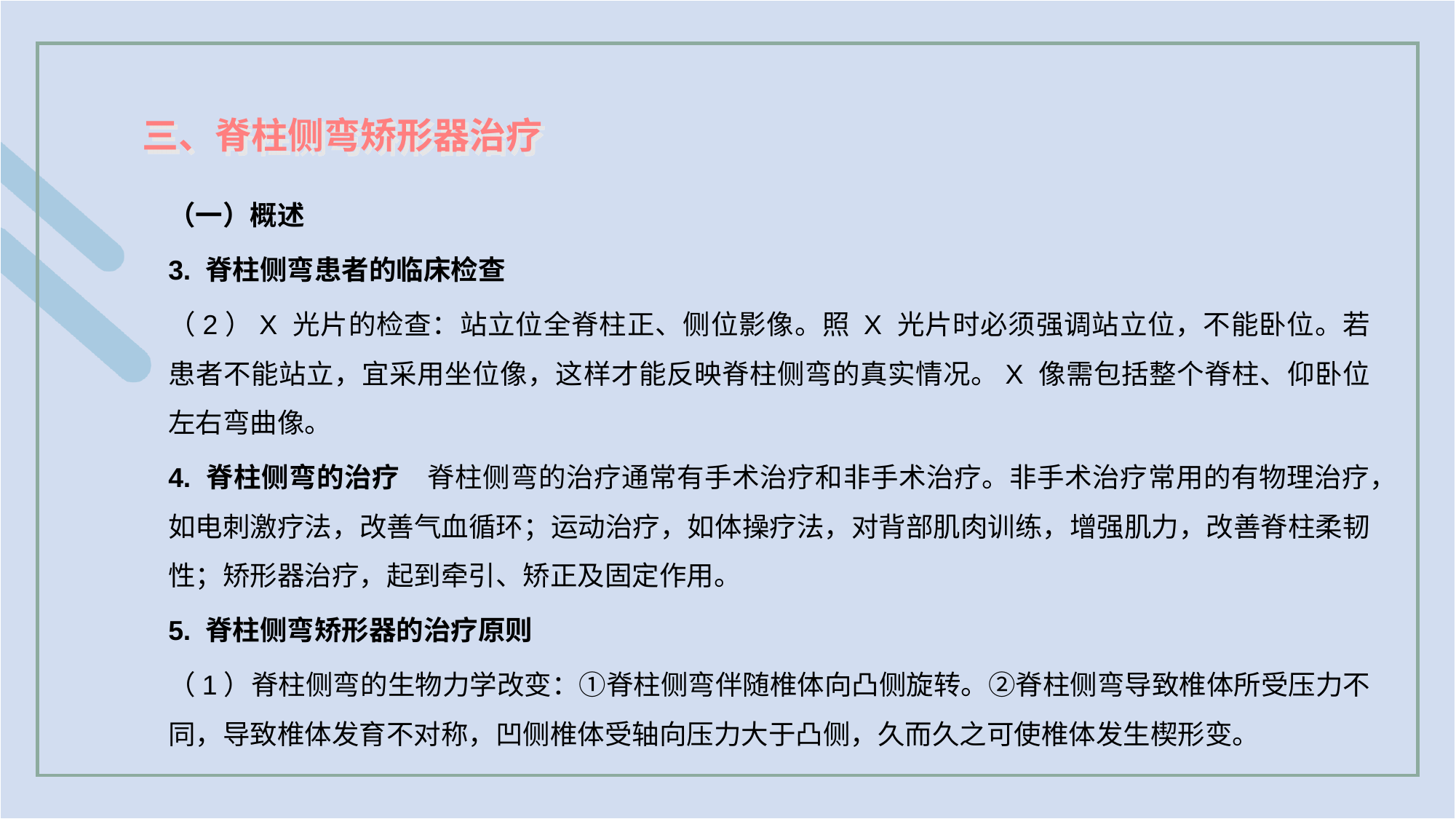

三、脊柱侧弯矫形器治疗
（一）概述
3. 脊柱侧弯患者的临床检查
（2）X 光片的检查：站立位全脊柱正、侧位影像。照 X 光片时必须强调站立位，不能卧位。若患者不能站立，宜采用坐位像，这样才能反映脊柱侧弯的真实情况。X 像需包括整个脊柱、仰卧位左右弯曲像。
4. 脊柱侧弯的治疗　脊柱侧弯的治疗通常有手术治疗和非手术治疗。非手术治疗常用的有物理治疗，如电刺激疗法，改善气血循环；运动治疗，如体操疗法，对背部肌肉训练，增强肌力，改善脊柱柔韧性；矫形器治疗，起到牵引、矫正及固定作用。
5. 脊柱侧弯矫形器的治疗原则
（1）脊柱侧弯的生物力学改变：①脊柱侧弯伴随椎体向凸侧旋转。②脊柱侧弯导致椎体所受压力不同，导致椎体发育不对称，凹侧椎体受轴向压力大于凸侧，久而久之可使椎体发生楔形变。